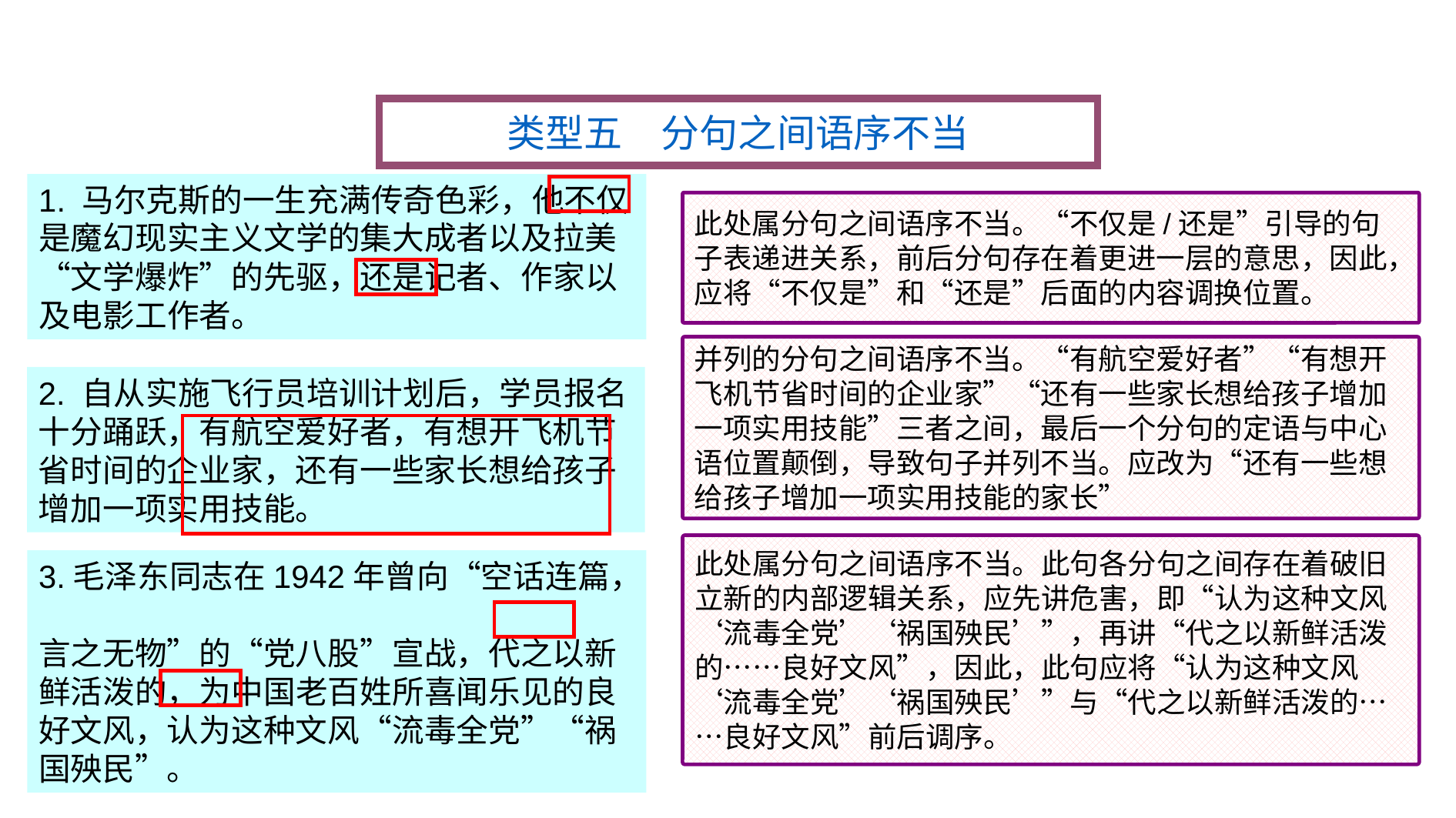

类型五　分句之间语序不当
1. 马尔克斯的一生充满传奇色彩，他不仅
是魔幻现实主义文学的集大成者以及拉美
“文学爆炸”的先驱，还是记者、作家以
及电影工作者。

此处属分句之间语序不当。“不仅是/还是”引导的句子表递进关系，前后分句存在着更进一层的意思，因此，应将“不仅是”和“还是”后面的内容调换位置。

并列的分句之间语序不当。“有航空爱好者”“有想开飞机节省时间的企业家”“还有一些家长想给孩子增加一项实用技能”三者之间，最后一个分句的定语与中心语位置颠倒，导致句子并列不当。应改为“还有一些想给孩子增加一项实用技能的家长”
2. 自从实施飞行员培训计划后，学员报名
十分踊跃，有航空爱好者，有想开飞机节
省时间的企业家，还有一些家长想给孩子
增加一项实用技能。

此处属分句之间语序不当。此句各分句之间存在着破旧立新的内部逻辑关系，应先讲危害，即“认为这种文风‘流毒全党’‘祸国殃民’”，再讲“代之以新鲜活泼的……良好文风”，因此，此句应将“认为这种文风‘流毒全党’‘祸国殃民’”与“代之以新鲜活泼的……良好文风”前后调序。
3.毛泽东同志在1942年曾向“空话连篇，
言之无物”的“党八股”宣战，代之以新
鲜活泼的，为中国老百姓所喜闻乐见的良
好文风，认为这种文风“流毒全党”“祸
国殃民”。